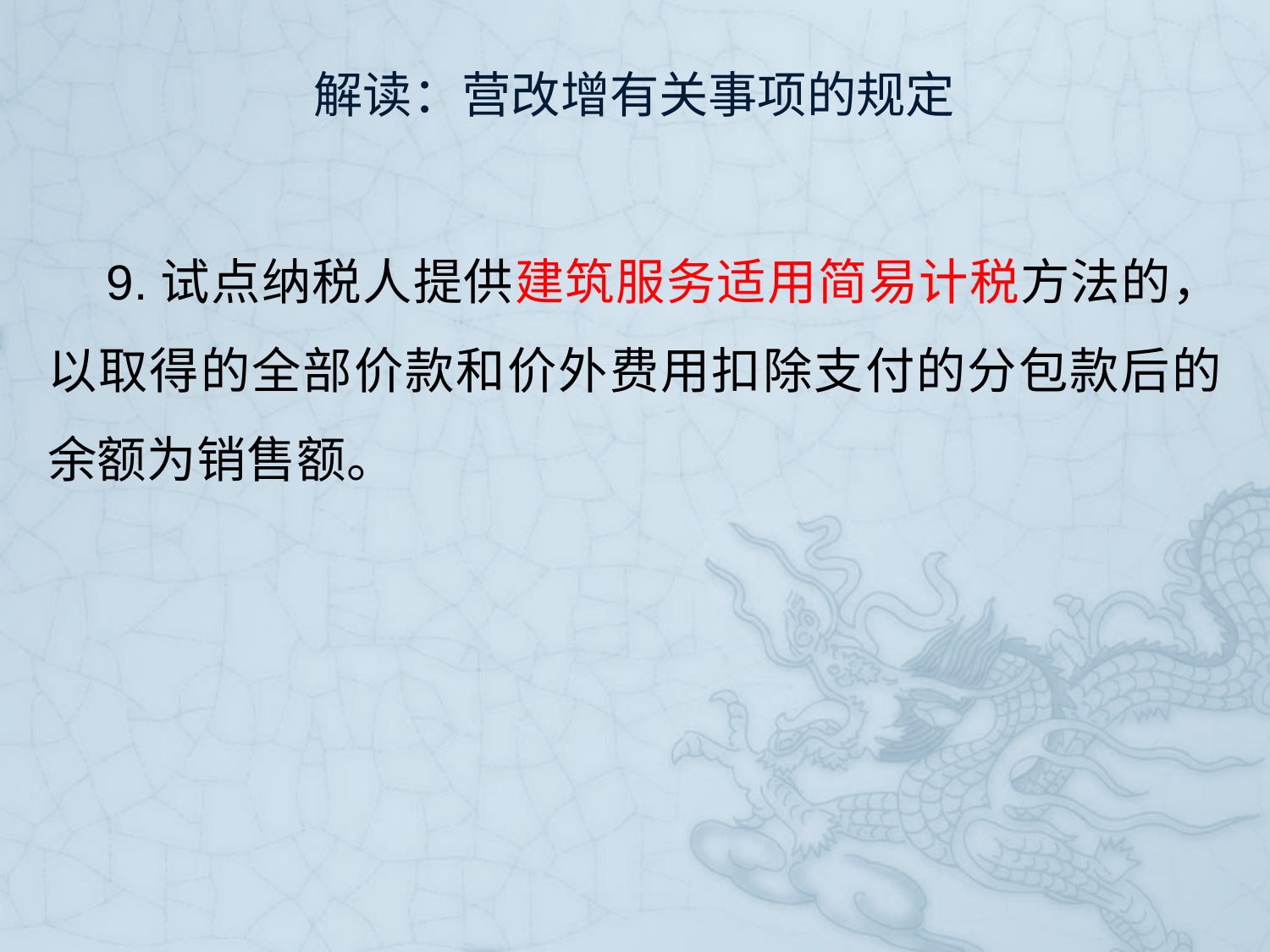

# 解读：营改增有关事项的规定

9.试点纳税人提供建筑服务适用简易计税方法的，以取得的全部价款和价外费用扣除支付的分包款后的余额为销售额。